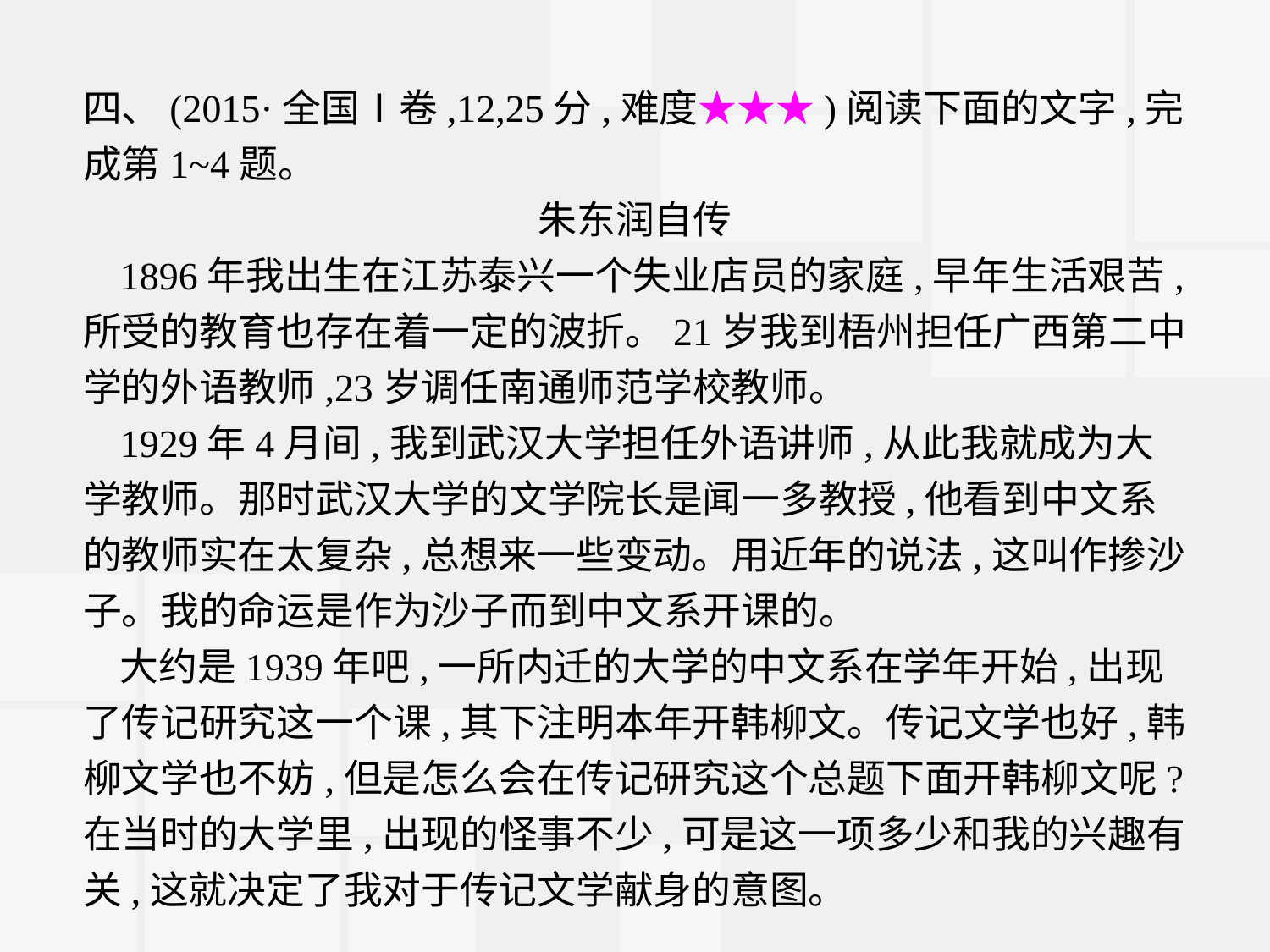

四、(2015·全国Ⅰ卷,12,25分,难度★★★)阅读下面的文字,完成第1~4题。
朱东润自传
1896年我出生在江苏泰兴一个失业店员的家庭,早年生活艰苦,所受的教育也存在着一定的波折。21岁我到梧州担任广西第二中学的外语教师,23岁调任南通师范学校教师。
1929年4月间,我到武汉大学担任外语讲师,从此我就成为大学教师。那时武汉大学的文学院长是闻一多教授,他看到中文系的教师实在太复杂,总想来一些变动。用近年的说法,这叫作掺沙子。我的命运是作为沙子而到中文系开课的。
大约是1939年吧,一所内迁的大学的中文系在学年开始,出现了传记研究这一个课,其下注明本年开韩柳文。传记文学也好,韩柳文学也不妨,但是怎么会在传记研究这个总题下面开韩柳文呢?在当时的大学里,出现的怪事不少,可是这一项多少和我的兴趣有关,这就决定了我对于传记文学献身的意图。